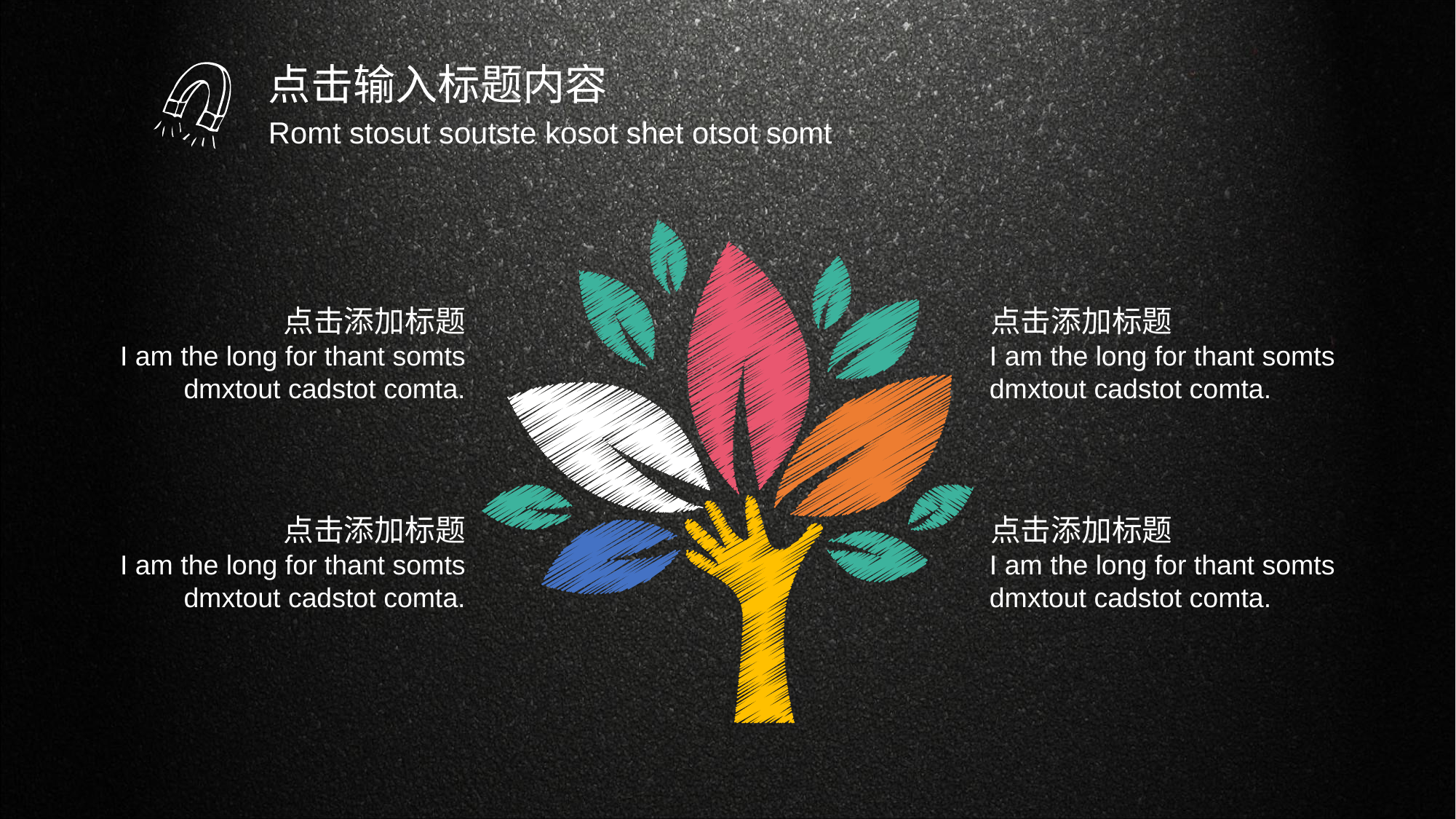

点击输入标题内容
Romt stosut soutste kosot shet otsot somt

 点击添加标题
I am the long for thant somts dmxtout cadstot comta.
点击添加标题
I am the long for thant somts dmxtout cadstot comta.

 点击添加标题
I am the long for thant somts dmxtout cadstot comta.
点击添加标题
I am the long for thant somts dmxtout cadstot comta.